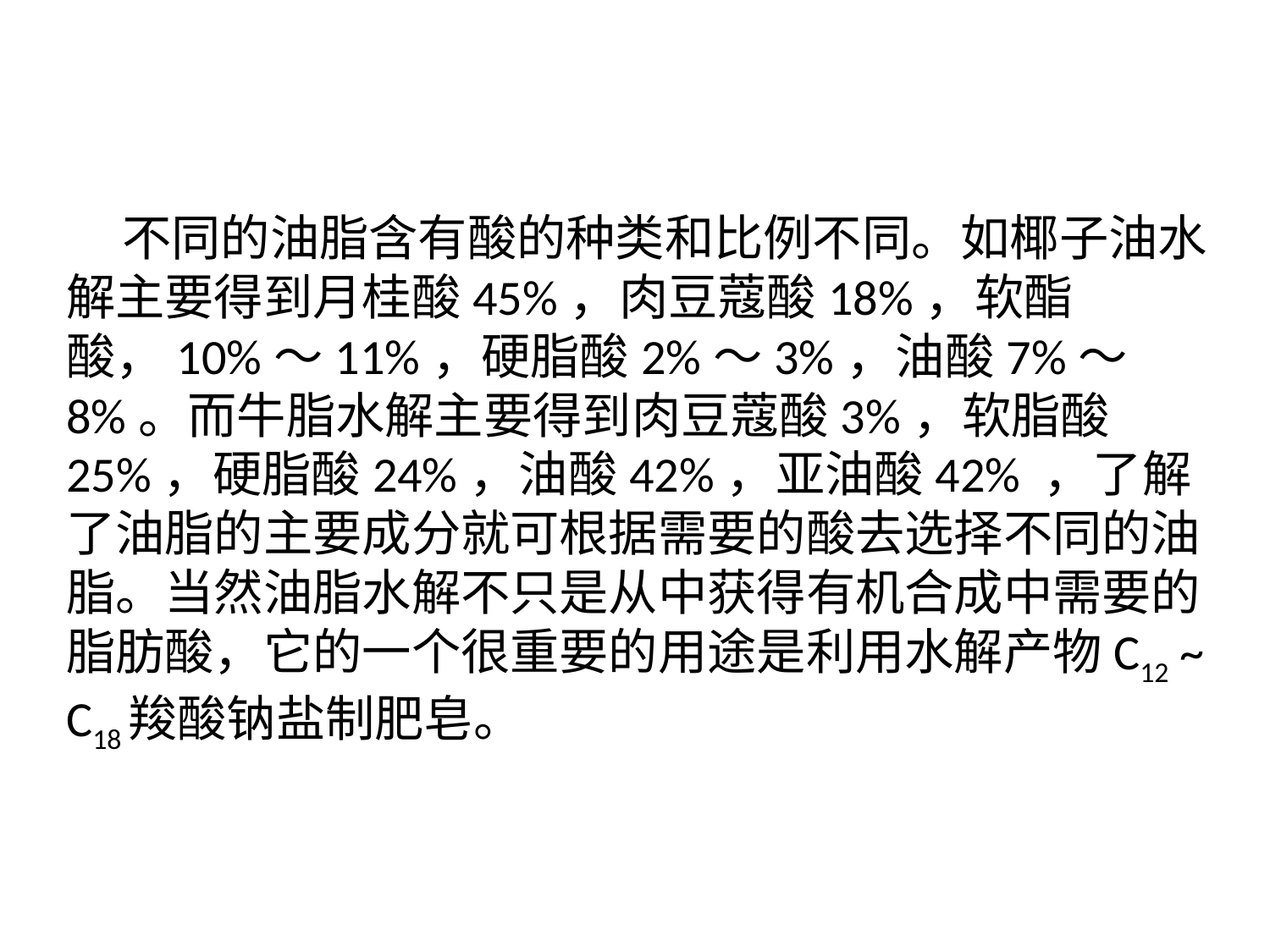

不同的油脂含有酸的种类和比例不同。如椰子油水解主要得到月桂酸45%，肉豆蔻酸18%，软酯酸，10%〜11%，硬脂酸2%〜3%，油酸7%〜8%。而牛脂水解主要得到肉豆蔻酸3%，软脂酸25%，硬脂酸24%，油酸42%，亚油酸42% ，了解了油脂的主要成分就可根据需要的酸去选择不同的油脂。当然油脂水解不只是从中获得有机合成中需要的脂肪酸，它的一个很重要的用途是利用水解产物C12 ~ C18羧酸钠盐制肥皂。